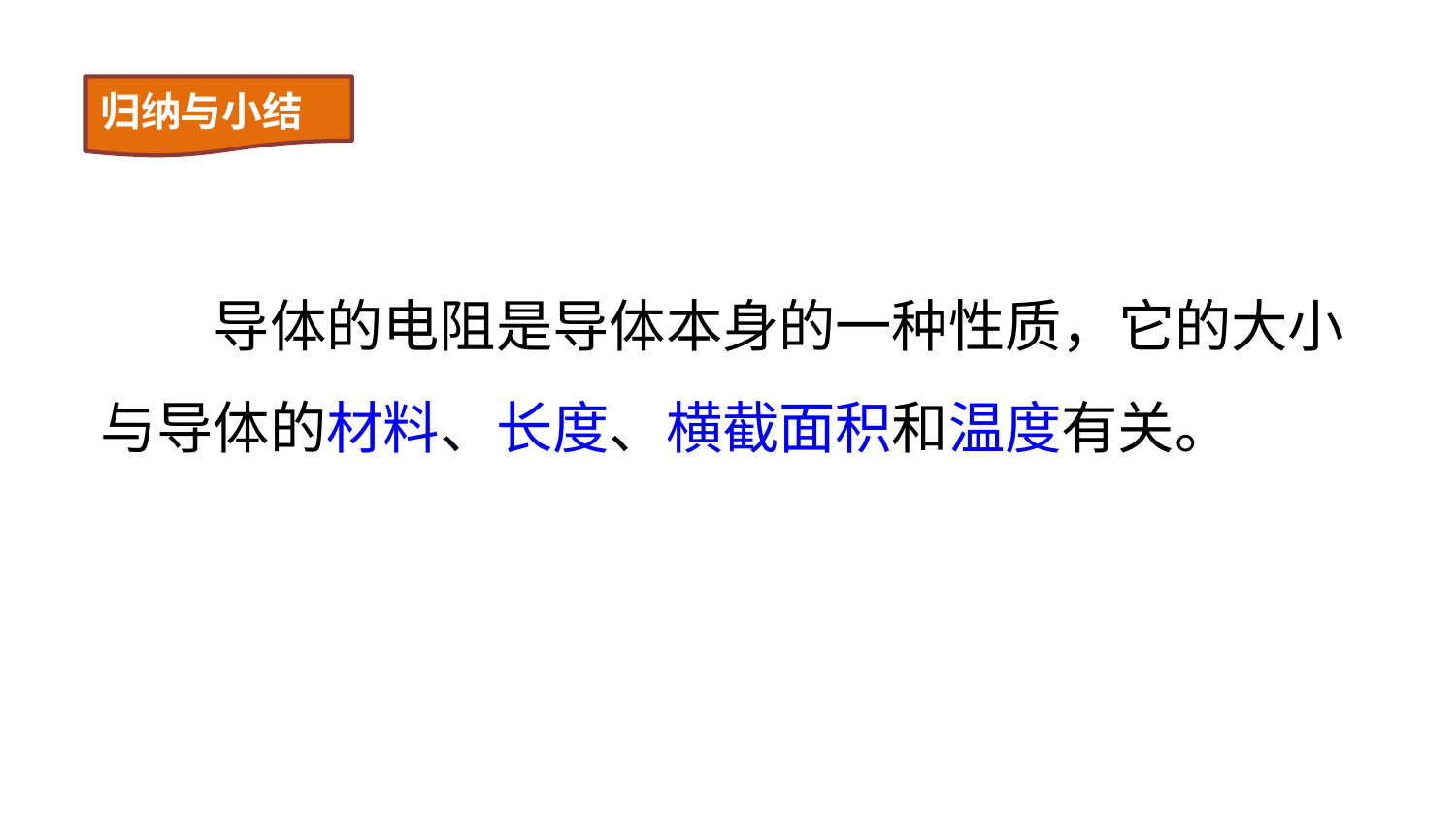

归纳与小结
　　导体的电阻是导体本身的一种性质，它的大小与导体的材料、长度、横截面积和温度有关。